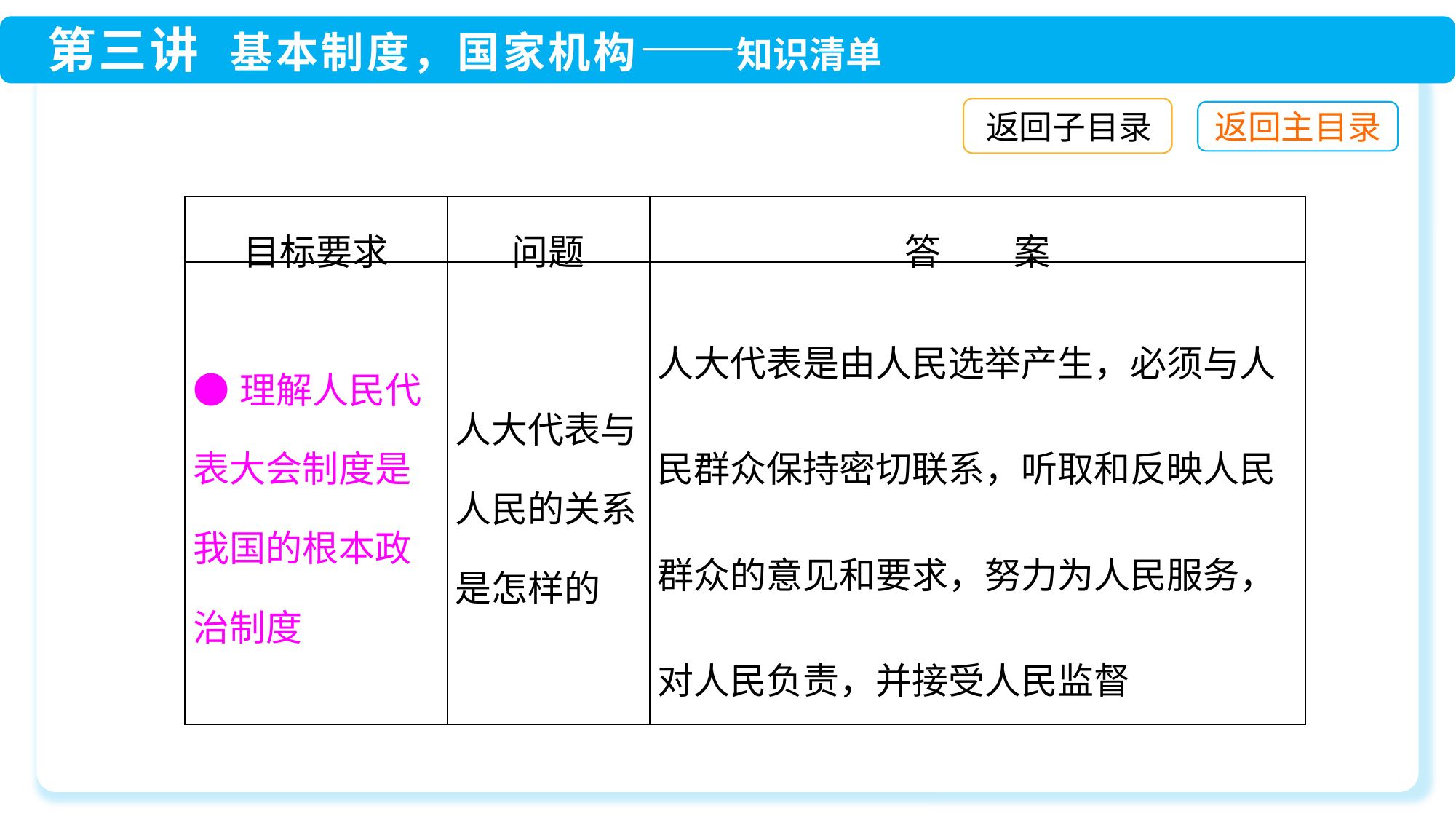

返回子目录
| 目标要求 | 问题 | 答　　案 |
| --- | --- | --- |
| ●理解人民代表大会制度是我国的根本政治制度 | 人大代表与人民的关系是怎样的 | 人大代表是由人民选举产生，必须与人民群众保持密切联系，听取和反映人民群众的意见和要求，努力为人民服务，对人民负责，并接受人民监督 |